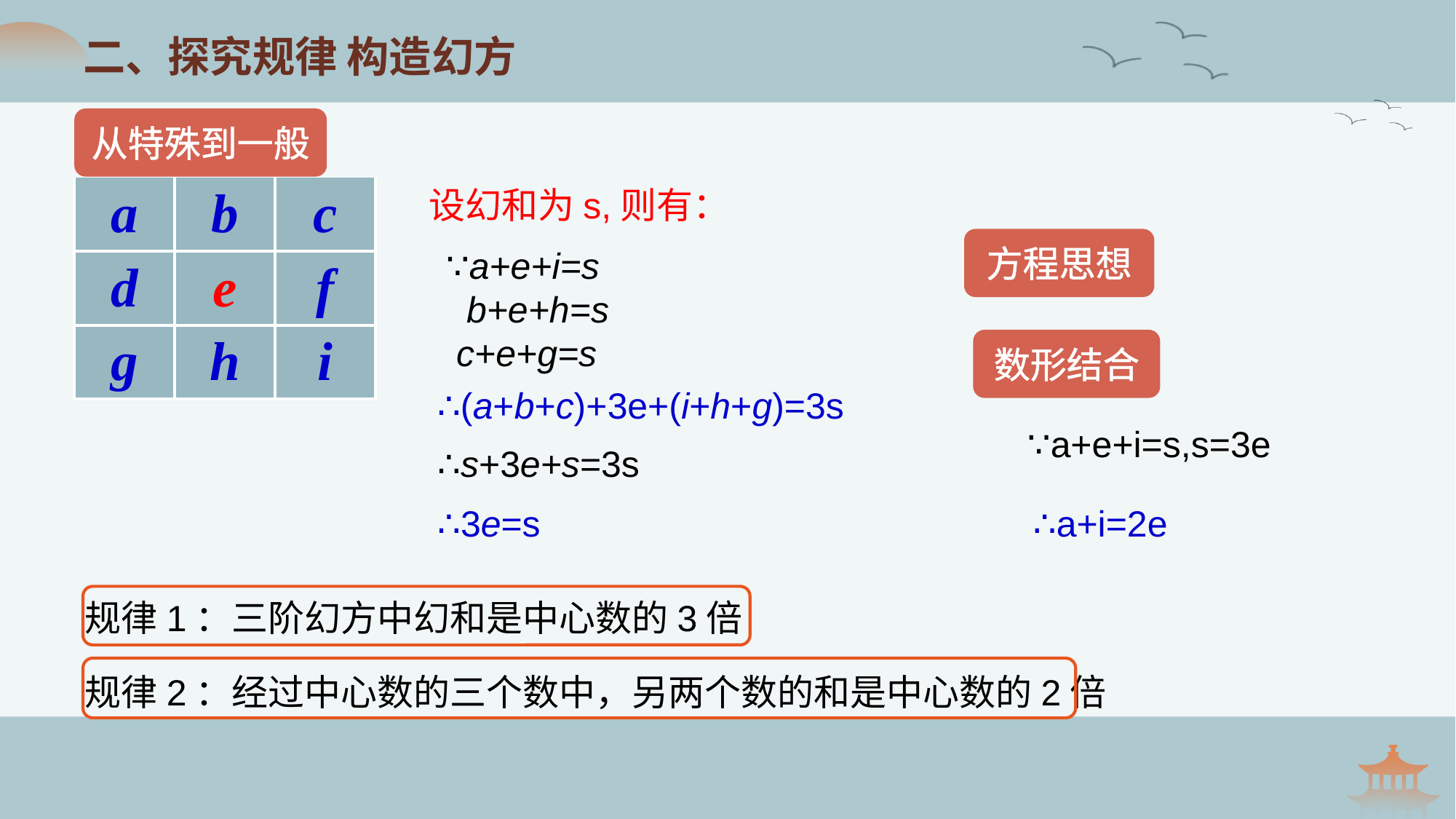

# 二、探究规律 构造幻方
从特殊到一般
| a | b | c |
| --- | --- | --- |
| d | e | f |
| g | h | i |
设幻和为s,则有：

方程思想
∵a+e+i=s
  b+e+h=s
 c+e+g=s
数形结合
∴(a+b+c)+3e+(i+h+g)=3s
∵a+e+i=s,s=3e

∴s+3e+s=3s
∴3e=s
∴a+i=2e

规律1：三阶幻方中幻和是中心数的3倍

规律2：经过中心数的三个数中，另两个数的和是中心数的2倍